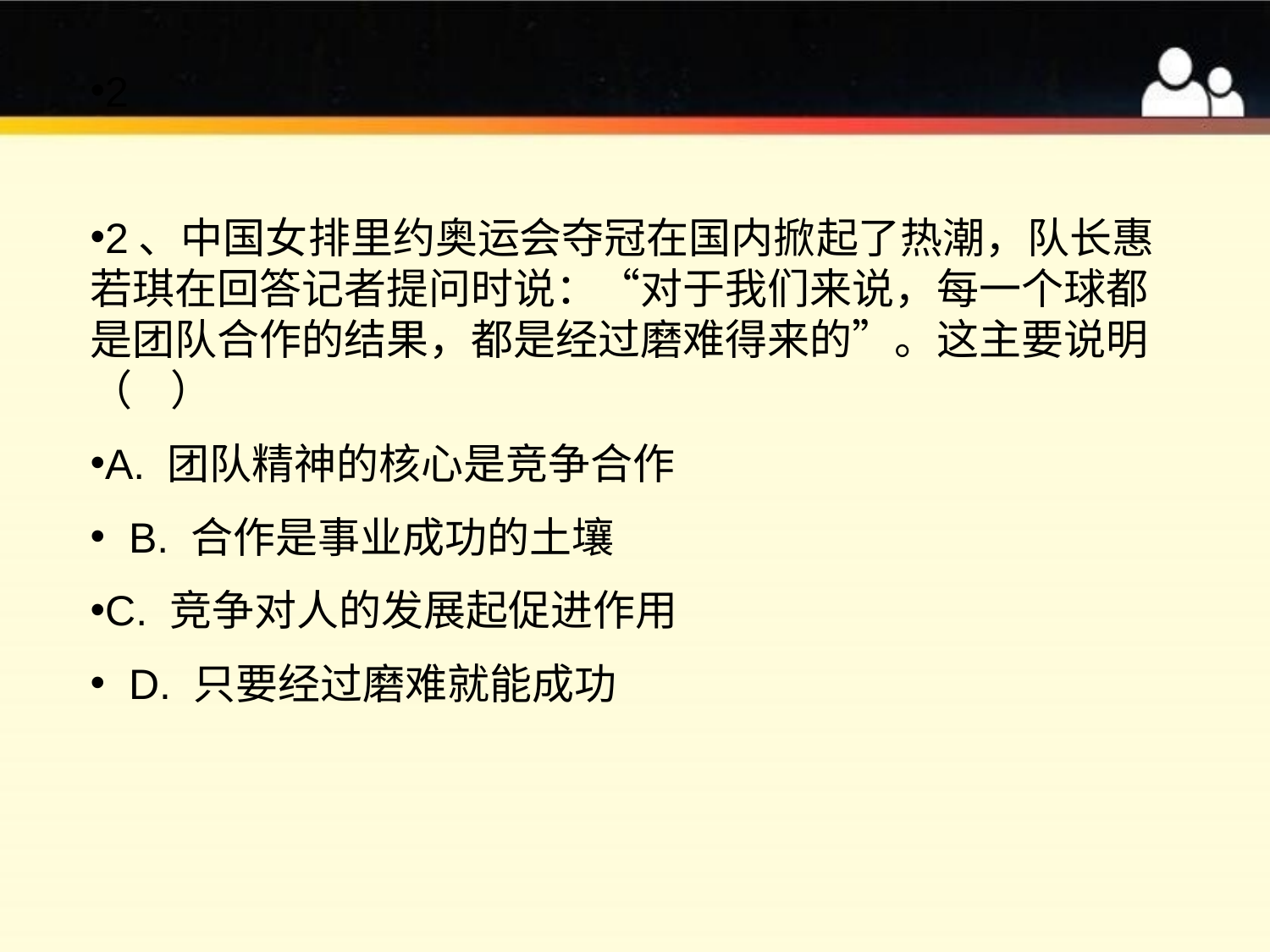

2

2、中国女排里约奥运会夺冠在国内掀起了热潮，队长惠若琪在回答记者提问时说：“对于我们来说，每一个球都是团队合作的结果，都是经过磨难得来的”。这主要说明（    ）
A. 团队精神的核心是竞争合作
  B. 合作是事业成功的土壤
C. 竞争对人的发展起促进作用
  D. 只要经过磨难就能成功